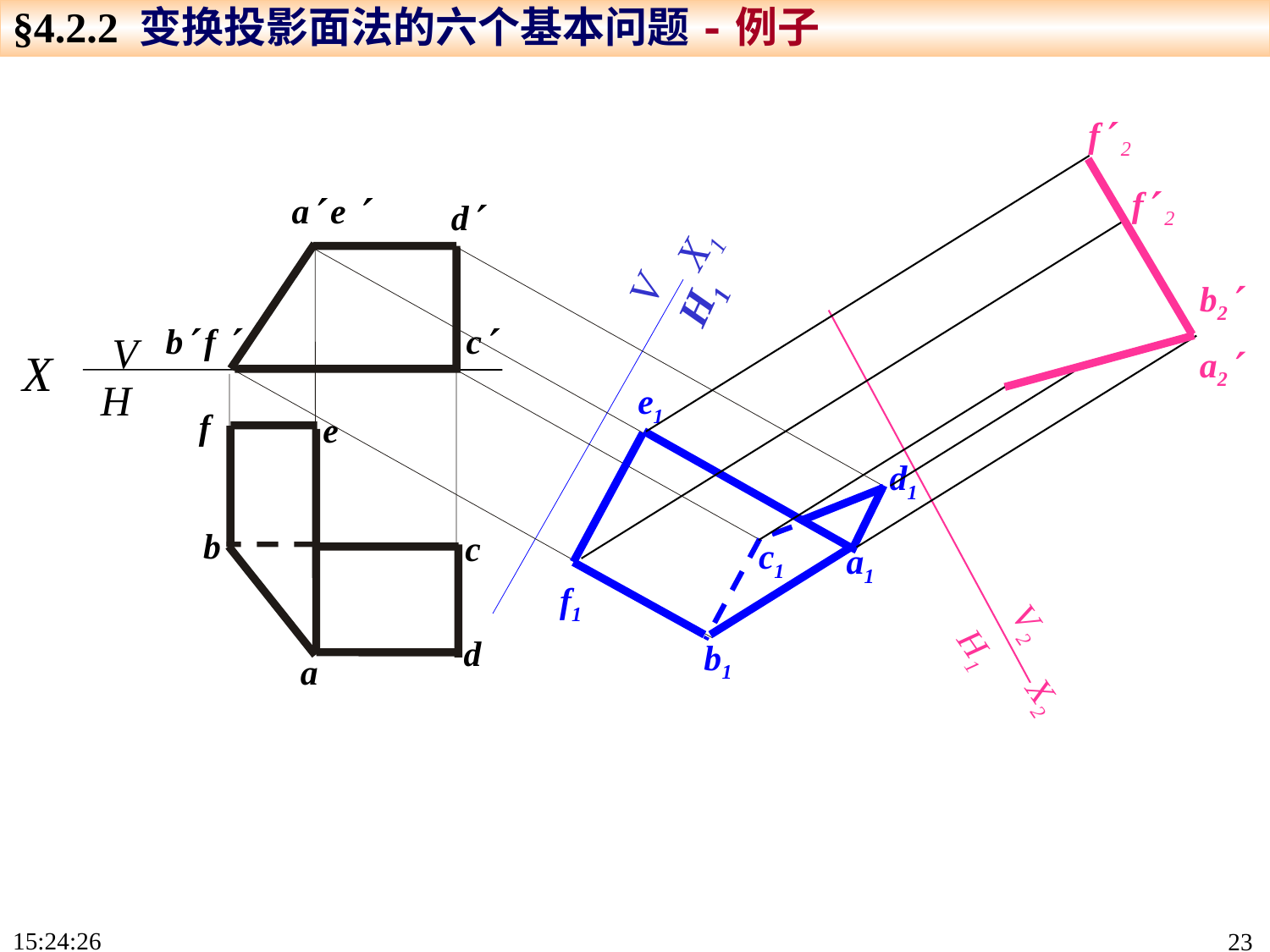

§4.2.2 变换投影面法的六个基本问题-例子
f′ 2

X1

V
H1
f′ 2
a′ e ′
d′

b2′
a2′
b′ f ′
c′
V
H
X

e1

V2
H1
X2
f
e

d1

b
c

c1
a1

f1
d
b1
a

15:24:26
23